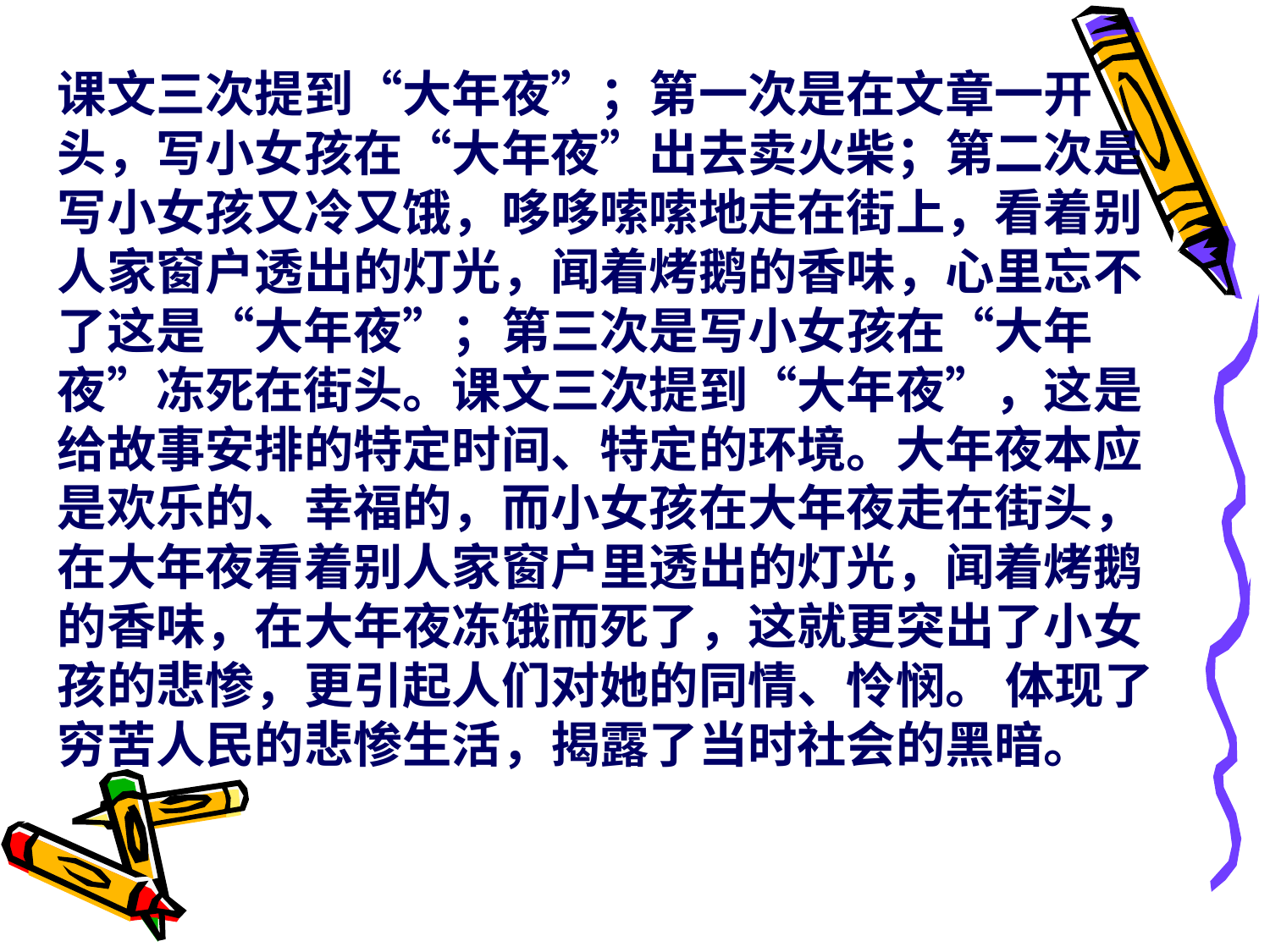

课文三次提到“大年夜”；第一次是在文章一开头，写小女孩在“大年夜”出去卖火柴；第二次是写小女孩又冷又饿，哆哆嗦嗦地走在街上，看着别人家窗户透出的灯光，闻着烤鹅的香味，心里忘不了这是“大年夜”；第三次是写小女孩在“大年夜”冻死在街头。课文三次提到“大年夜”，这是给故事安排的特定时间、特定的环境。大年夜本应是欢乐的、幸福的，而小女孩在大年夜走在街头，在大年夜看着别人家窗户里透出的灯光，闻着烤鹅的香味，在大年夜冻饿而死了，这就更突出了小女孩的悲惨，更引起人们对她的同情、怜悯。 体现了穷苦人民的悲惨生活，揭露了当时社会的黑暗。